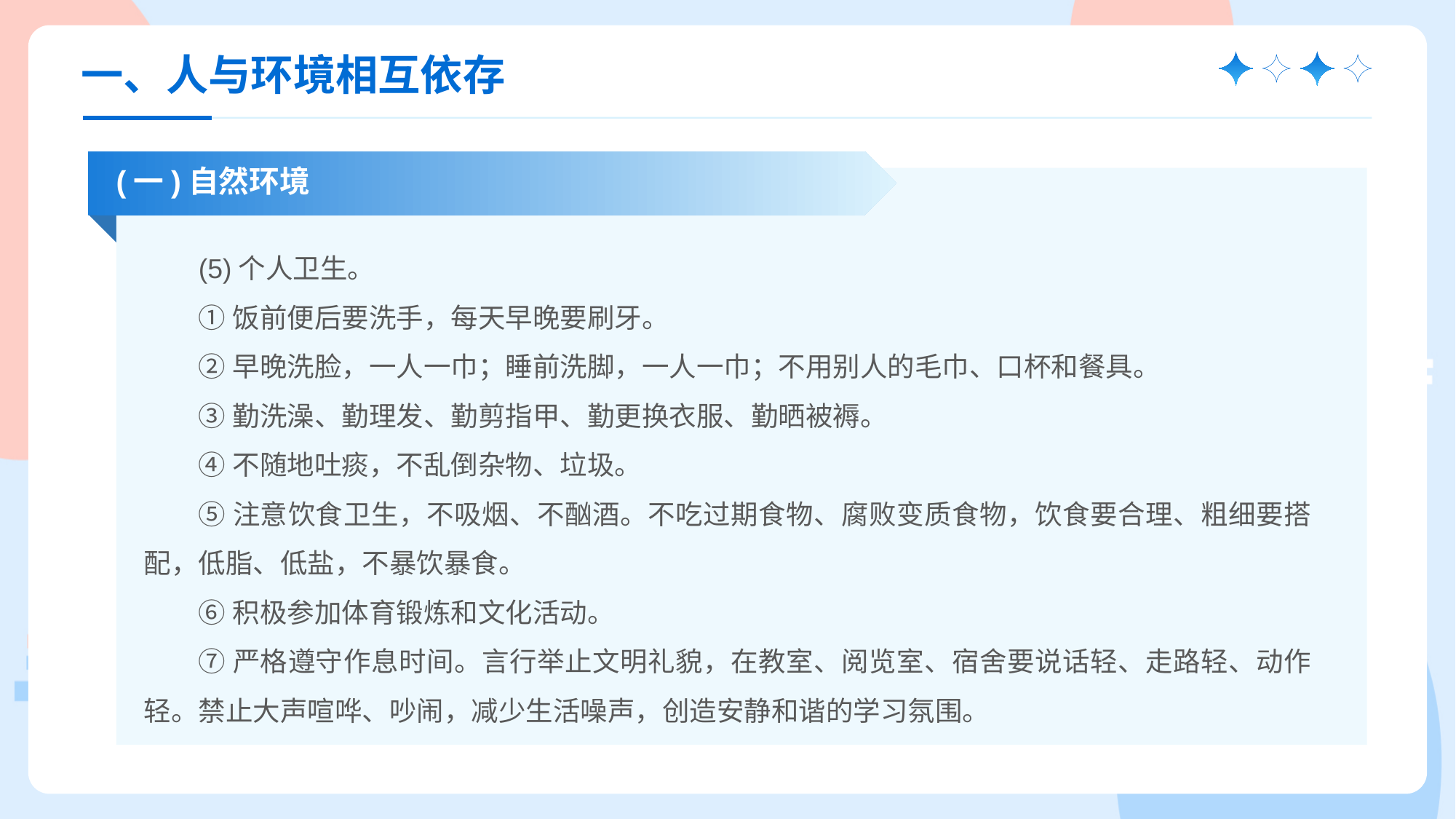

一、人与环境相互依存
(一)自然环境

(5)个人卫生。
①饭前便后要洗手，每天早晚要刷牙。
②早晚洗脸，一人一巾；睡前洗脚，一人一巾；不用别人的毛巾、口杯和餐具。
③勤洗澡、勤理发、勤剪指甲、勤更换衣服、勤晒被褥。
④不随地吐痰，不乱倒杂物、垃圾。
⑤注意饮食卫生，不吸烟、不酗酒。不吃过期食物、腐败变质食物，饮食要合理、粗细要搭配，低脂、低盐，不暴饮暴食。
⑥积极参加体育锻炼和文化活动。
⑦严格遵守作息时间。言行举止文明礼貌，在教室、阅览室、宿舍要说话轻、走路轻、动作轻。禁止大声喧哗、吵闹，减少生活噪声，创造安静和谐的学习氛围。